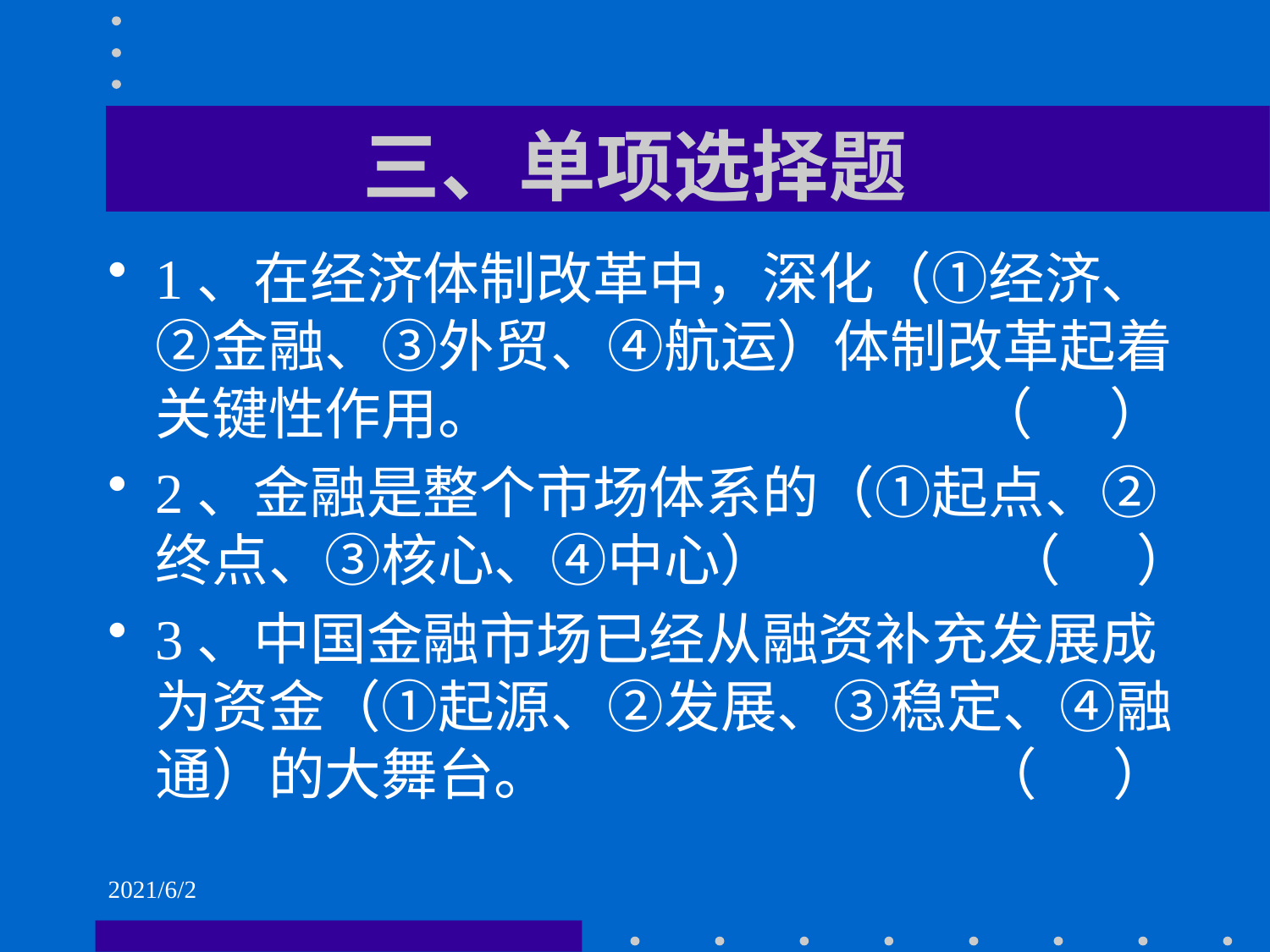

# 三、单项选择题
1、在经济体制改革中，深化（①经济、②金融、③外贸、④航运）体制改革起着关键性作用。                                      （      ）
2、金融是整个市场体系的（①起点、②终点、③核心、④中心）                  （      ）
3、中国金融市场已经从融资补充发展成为资金（①起源、②发展、③稳定、④融通）的大舞台。                                  （      ）
2021/6/2